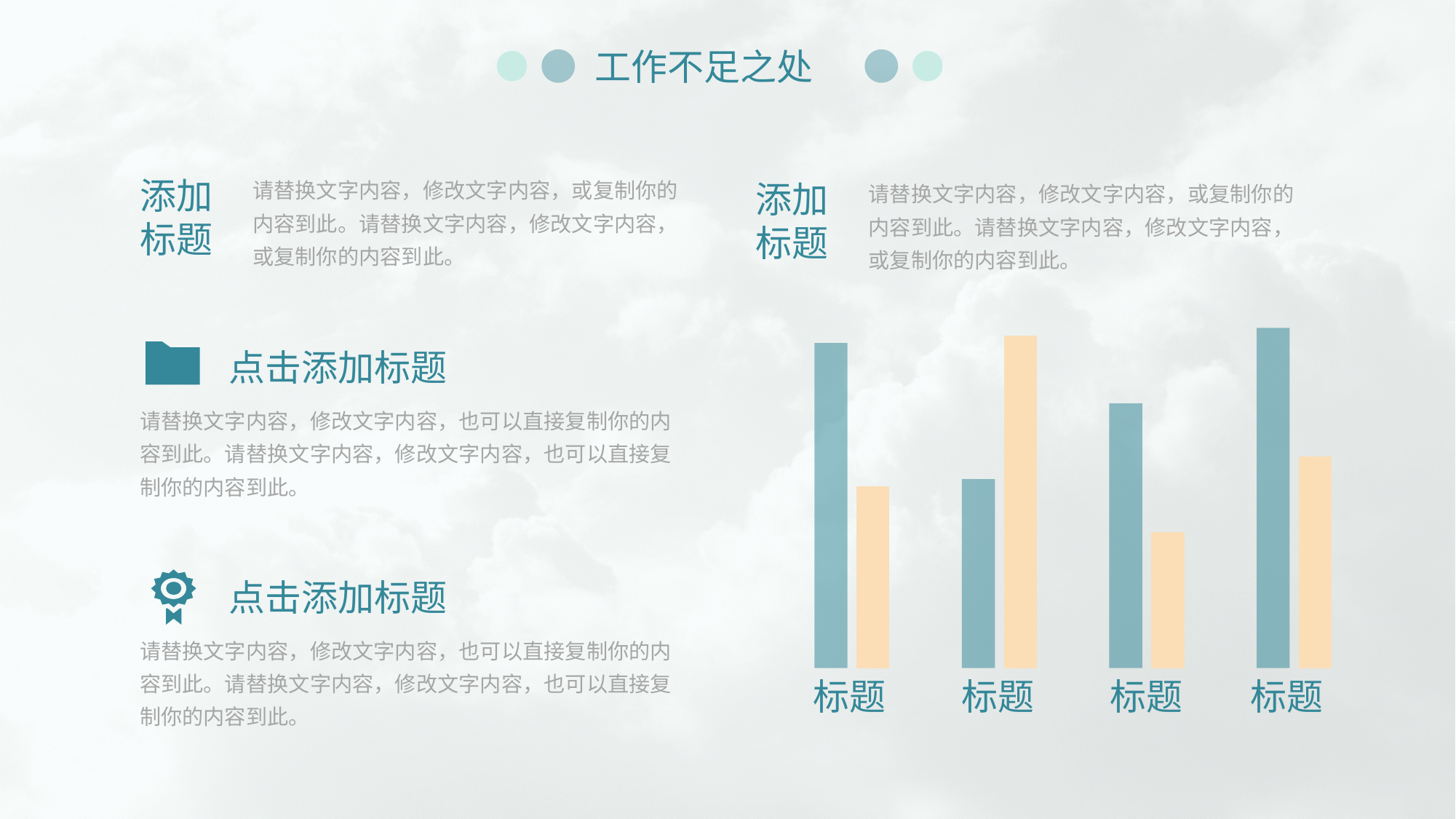

工作不足之处

请替换文字内容，修改文字内容，或复制你的内容到此。请替换文字内容，修改文字内容，或复制你的内容到此。
添加
标题
请替换文字内容，修改文字内容，或复制你的内容到此。请替换文字内容，修改文字内容，或复制你的内容到此。
添加
标题

### Chart

| Category | 计划数 | 实际数 |
|---|---|---|
| 业务一 | 4.3 | 2.4 |
| 业务二 | 2.5 | 4.4 |
| 业务三 | 3.5 | 1.8 |
| 业务四 | 4.5 | 2.8 |
标题
标题
标题
标题
点击添加标题

请替换文字内容，修改文字内容，也可以直接复制你的内容到此。请替换文字内容，修改文字内容，也可以直接复制你的内容到此。

点击添加标题
请替换文字内容，修改文字内容，也可以直接复制你的内容到此。请替换文字内容，修改文字内容，也可以直接复制你的内容到此。